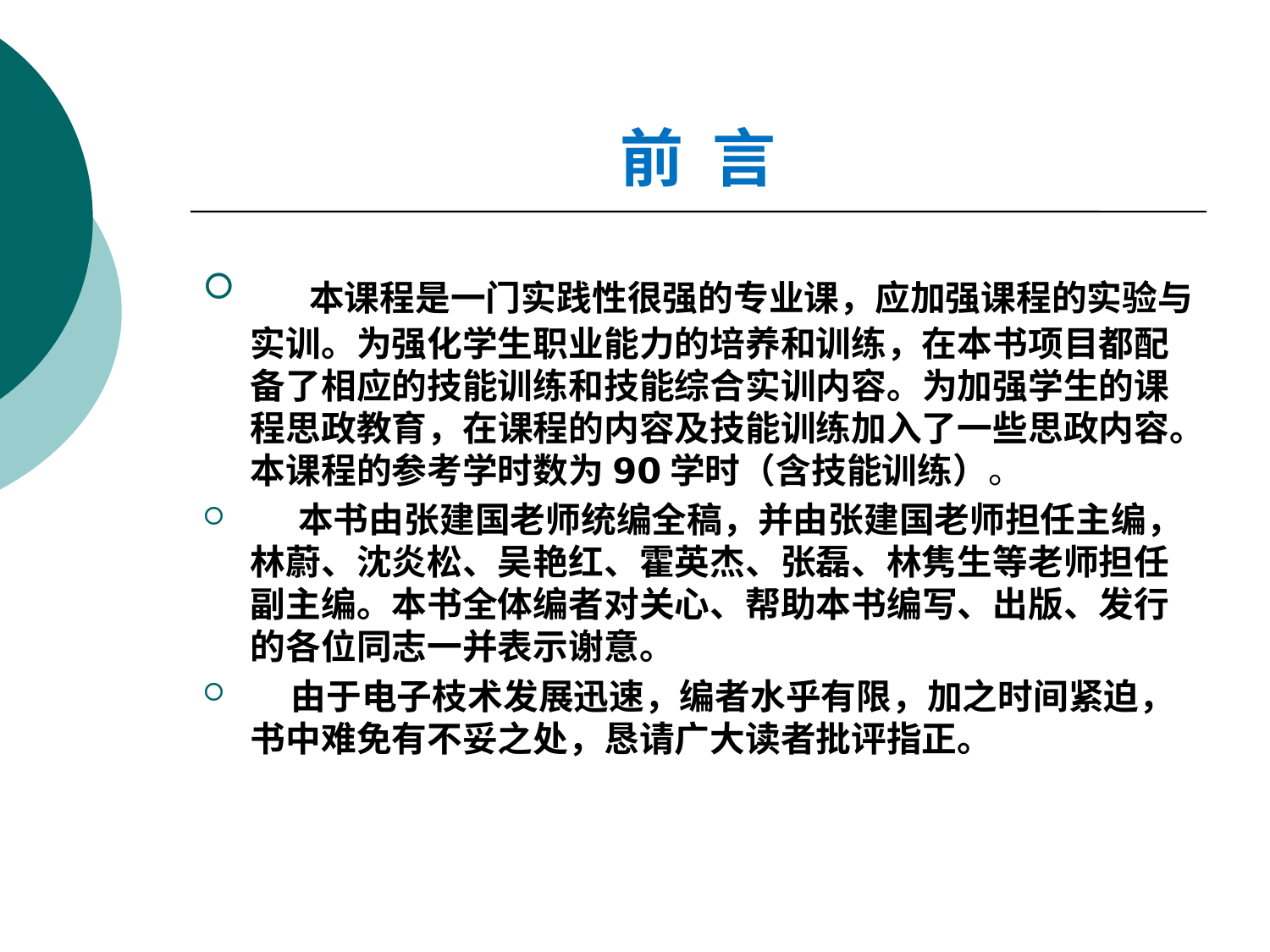

# 前  言
    本课程是一门实践性很强的专业课，应加强课程的实验与实训。为强化学生职业能力的培养和训练，在本书项目都配备了相应的技能训练和技能综合实训内容。为加强学生的课程思政教育，在课程的内容及技能训练加入了一些思政内容。本课程的参考学时数为90学时（含技能训练）。
     本书由张建国老师统编全稿，并由张建国老师担任主编，林蔚、沈炎松、吴艳红、霍英杰、张磊、林隽生等老师担任副主编。本书全体编者对关心、帮助本书编写、出版、发行的各位同志一并表示谢意。
    由于电子枝术发展迅速，编者水乎有限，加之时间紧迫，书中难免有不妥之处，恳请广大读者批评指正。